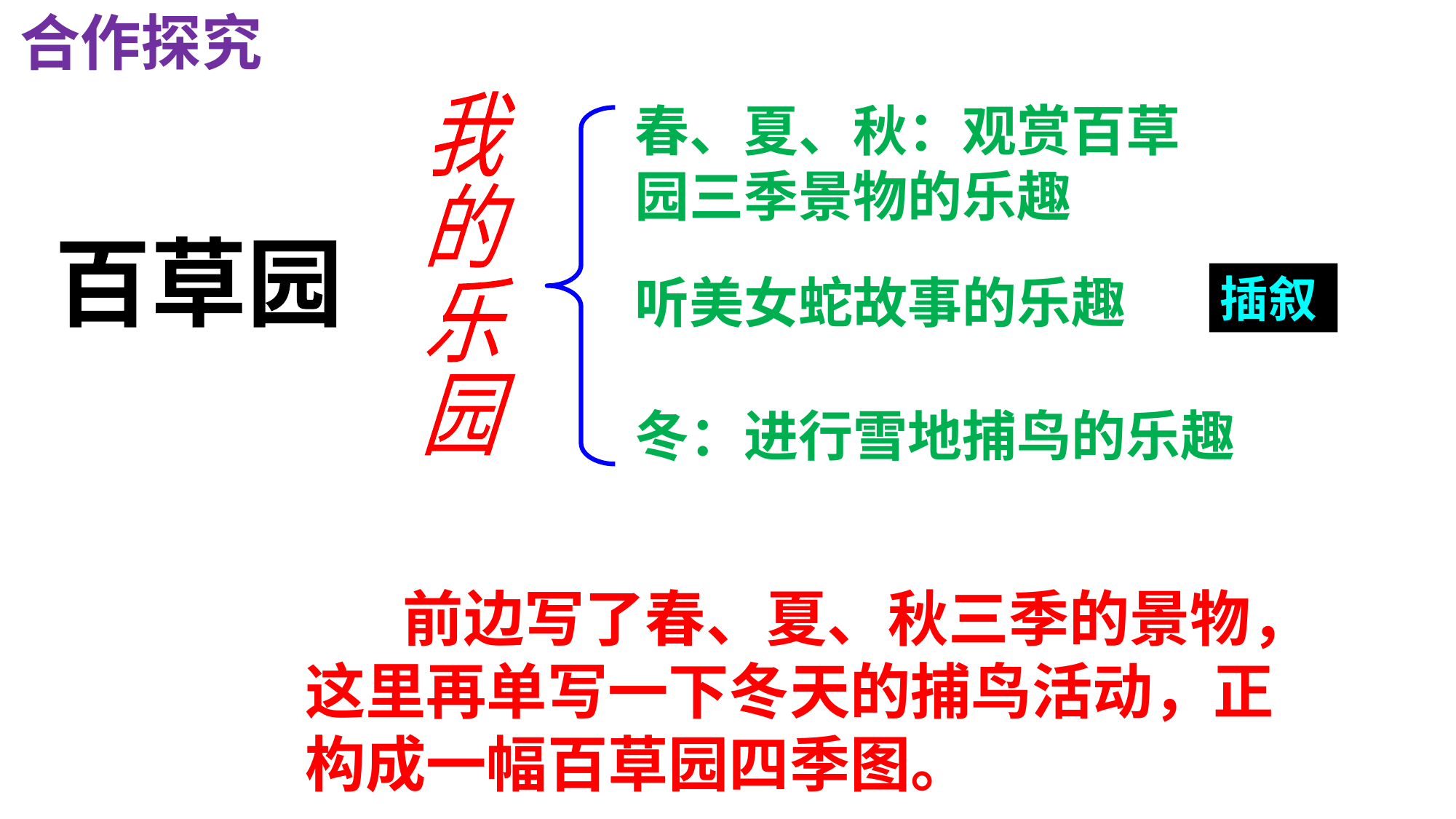

合作探究
我
的
乐
园
春、夏、秋：观赏百草园三季景物的乐趣

百草园
听美女蛇故事的乐趣
插叙
冬：进行雪地捕鸟的乐趣
         前边写了春、夏、秋三季的景物，这里再单写一下冬天的捕鸟活动，正构成一幅百草园四季图。